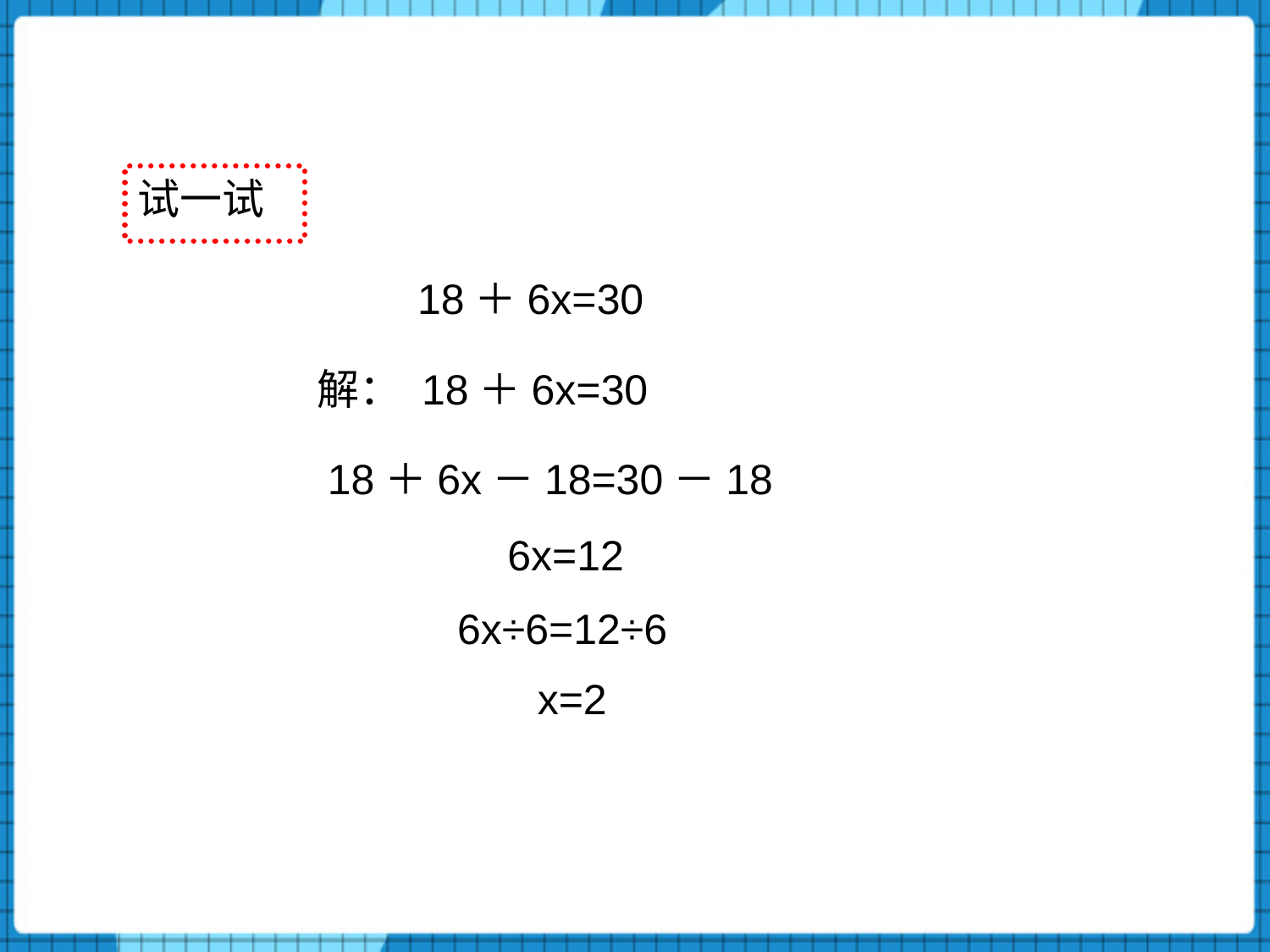

试一试
18＋6x=30
解： 18＋6x=30
18＋6x－18=30－18
6x=12
6x÷6=12÷6
x=2